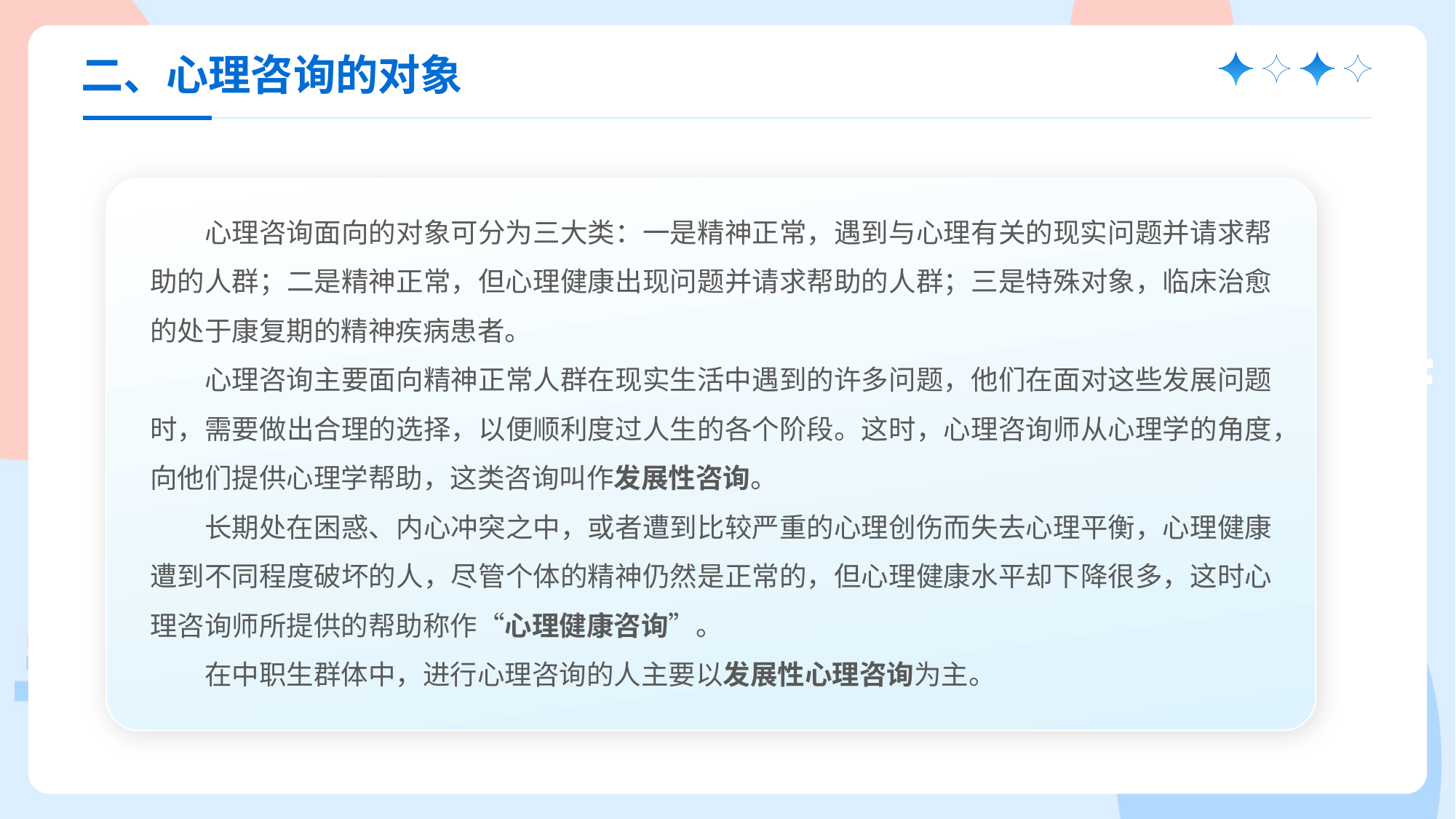

二、心理咨询的对象

心理咨询面向的对象可分为三大类：一是精神正常，遇到与心理有关的现实问题并请求帮助的人群；二是精神正常，但心理健康出现问题并请求帮助的人群；三是特殊对象，临床治愈的处于康复期的精神疾病患者。
心理咨询主要面向精神正常人群在现实生活中遇到的许多问题，他们在面对这些发展问题时，需要做出合理的选择，以便顺利度过人生的各个阶段。这时，心理咨询师从心理学的角度，向他们提供心理学帮助，这类咨询叫作发展性咨询。
长期处在困惑、内心冲突之中，或者遭到比较严重的心理创伤而失去心理平衡，心理健康遭到不同程度破坏的人，尽管个体的精神仍然是正常的，但心理健康水平却下降很多，这时心理咨询师所提供的帮助称作“心理健康咨询”。
在中职生群体中，进行心理咨询的人主要以发展性心理咨询为主。